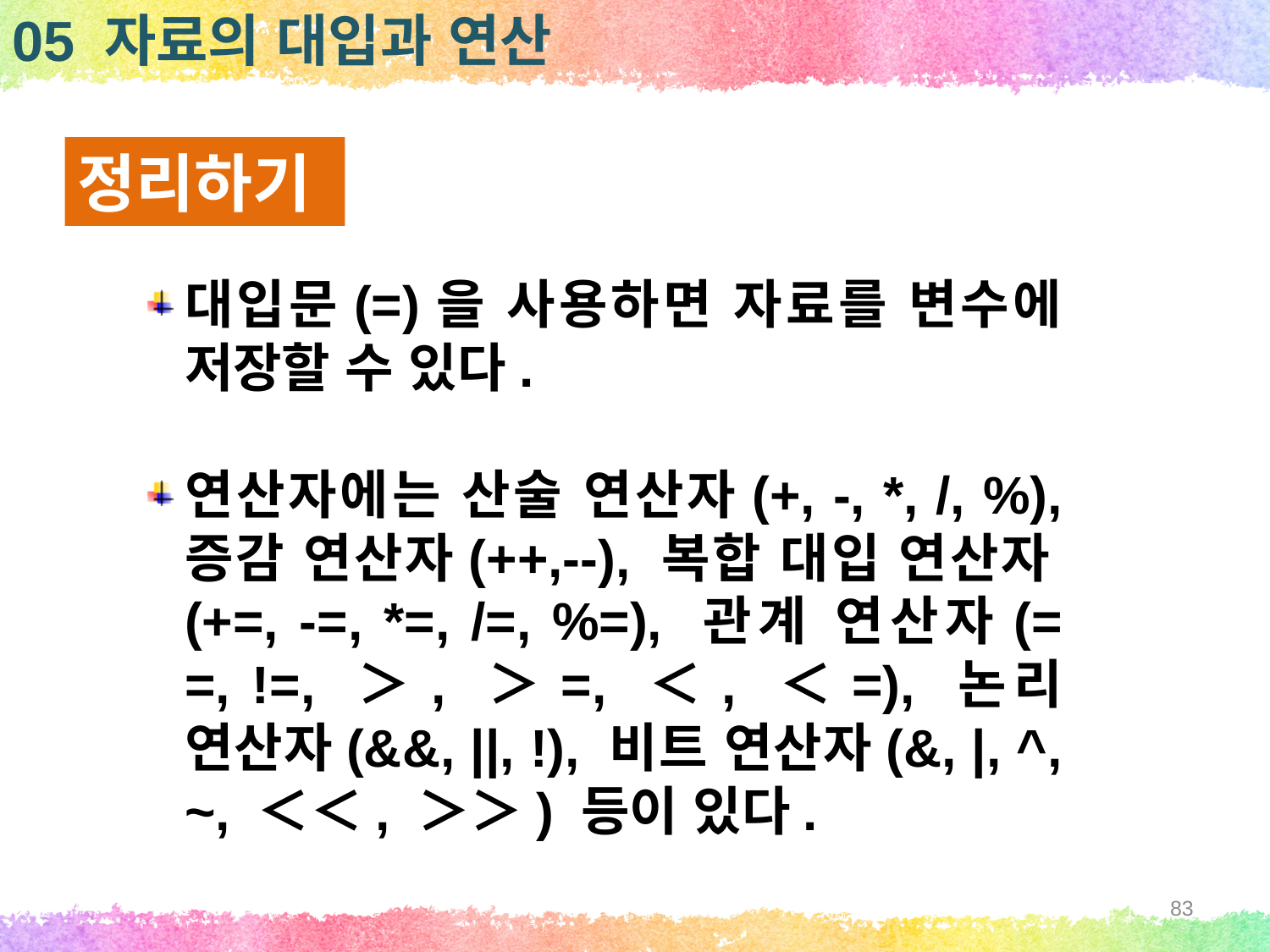

05 자료의 대입과 연산
정리하기
대입문(=)을 사용하면 자료를 변수에 저장할 수 있다.

연산자에는 산술 연산자(+, -, *, /, %), 증감 연산자(++,--), 복합 대입 연산자(+=, -=, *=, /=, %=), 관계 연산자(= =, !=, ＞, ＞=, ＜, ＜=), 논리 연산자(&&, ||, !), 비트 연산자(&, |, ^, ~, ＜＜, ＞＞) 등이 있다.
83